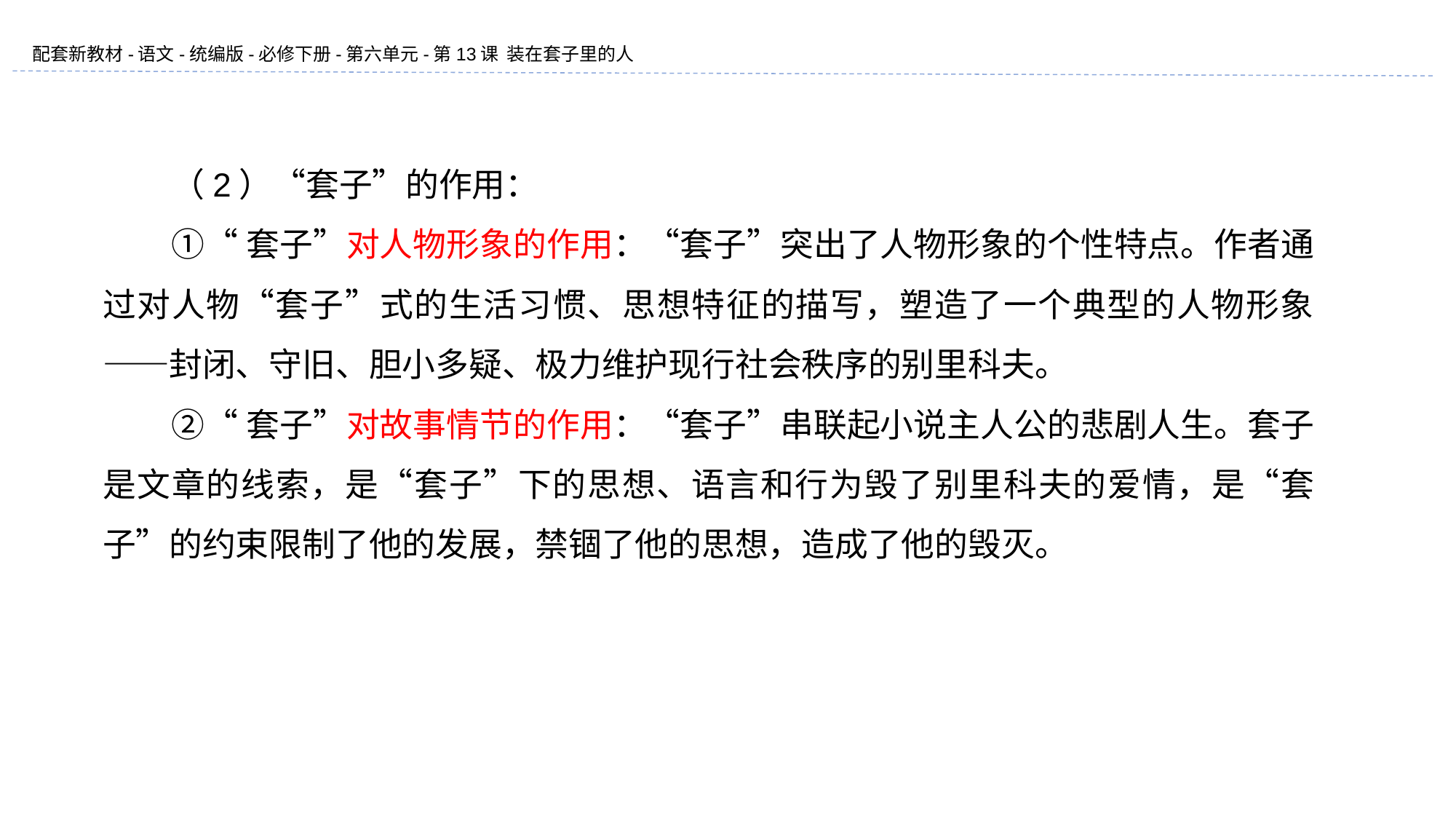

（2）“套子”的作用：
①“套子”对人物形象的作用：“套子”突出了人物形象的个性特点。作者通过对人物“套子”式的生活习惯、思想特征的描写，塑造了一个典型的人物形象——封闭、守旧、胆小多疑、极力维护现行社会秩序的别里科夫。
②“套子”对故事情节的作用：“套子”串联起小说主人公的悲剧人生。套子是文章的线索，是“套子”下的思想、语言和行为毁了别里科夫的爱情，是“套子”的约束限制了他的发展，禁锢了他的思想，造成了他的毁灭。